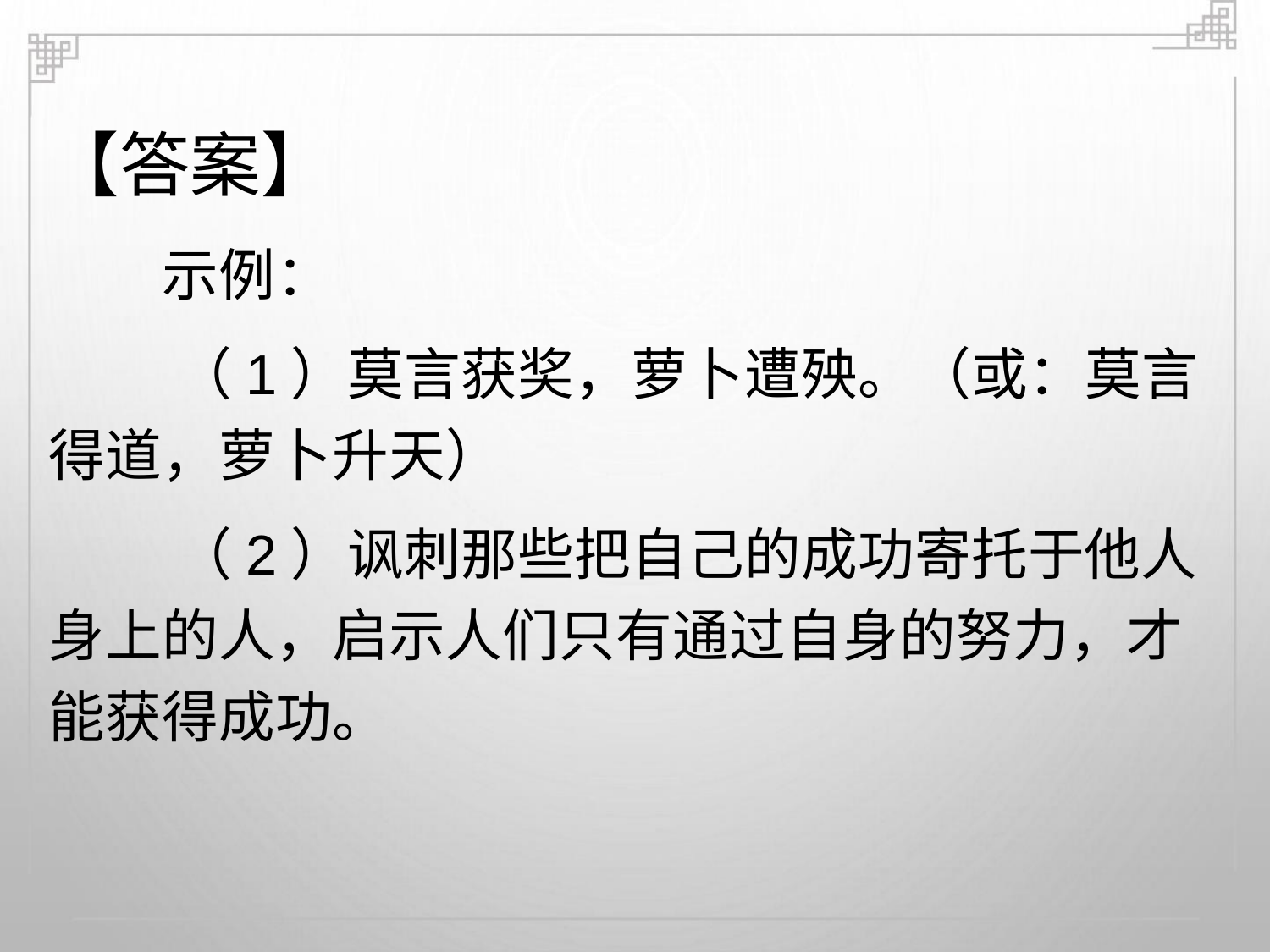

【答案】
示例：
（1）莫言获奖，萝卜遭殃。（或：莫言
得道，萝卜升天）
（2）讽刺那些把自己的成功寄托于他人
身上的人，启示人们只有通过自身的努力，才
能获得成功。